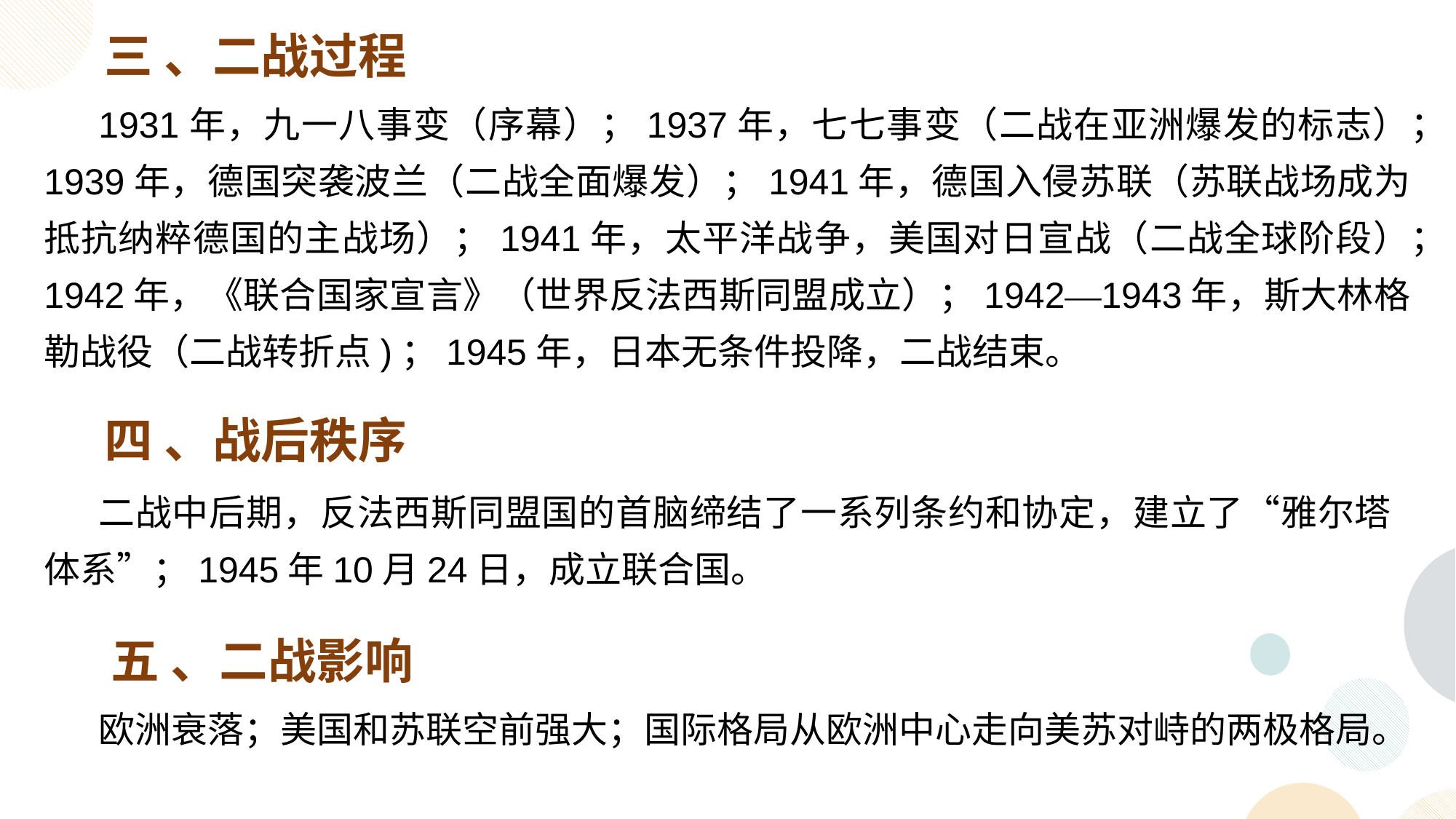

三 、二战过程
1931年，九一八事变（序幕）；1937年，七七事变（二战在亚洲爆发的标志）；1939年，德国突袭波兰（二战全面爆发）；1941年，德国入侵苏联（苏联战场成为抵抗纳粹德国的主战场）；1941年，太平洋战争，美国对日宣战（二战全球阶段）；1942年，《联合国家宣言》（世界反法西斯同盟成立）；1942—1943年，斯大林格勒战役（二战转折点)；1945年，日本无条件投降，二战结束。
四 、战后秩序
二战中后期，反法西斯同盟国的首脑缔结了一系列条约和协定，建立了“雅尔塔体系”；1945年10月24日，成立联合国。

五 、二战影响
欧洲衰落；美国和苏联空前强大；国际格局从欧洲中心走向美苏对峙的两极格局。